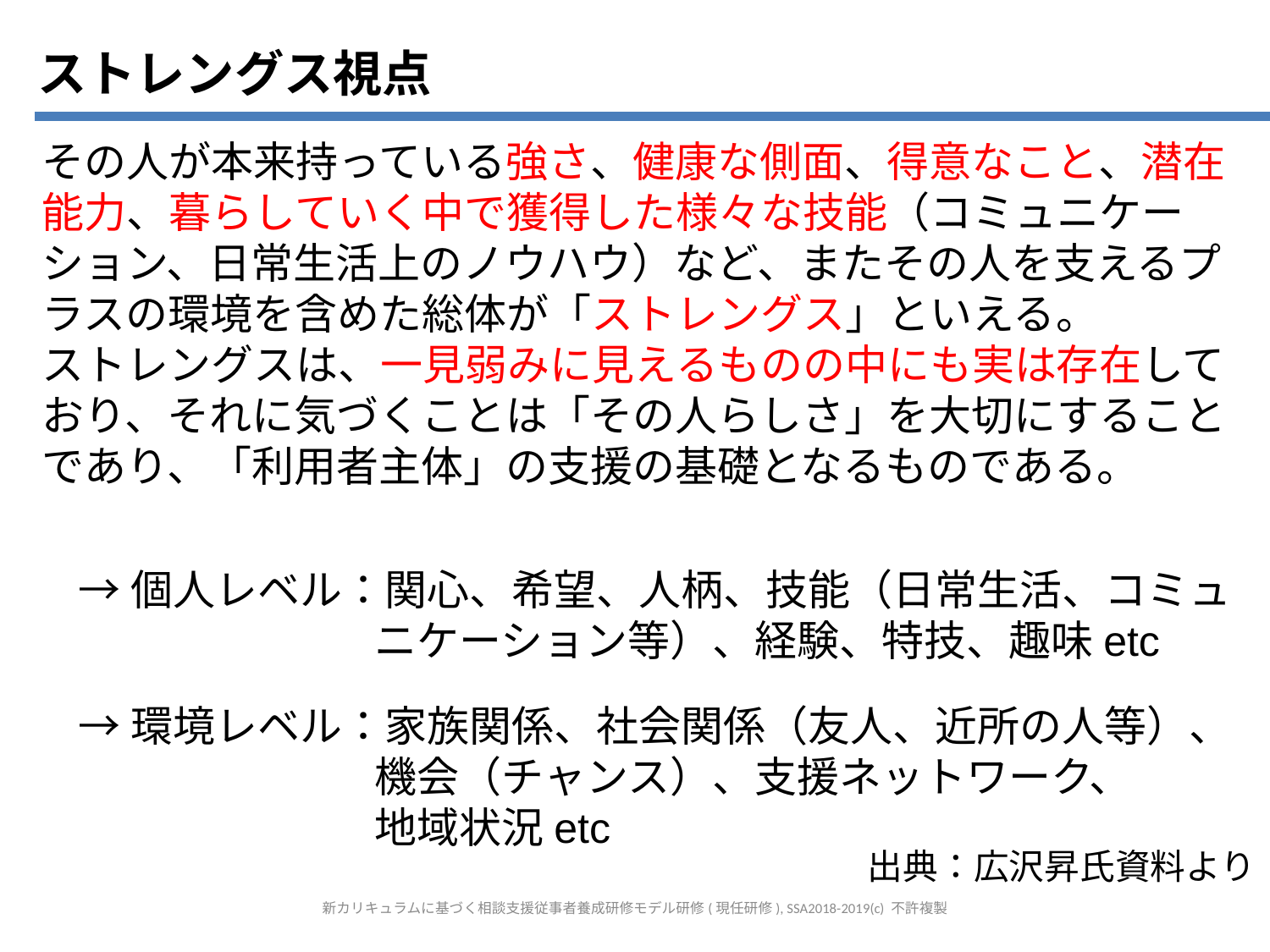

ストレングス視点
その人が本来持っている強さ、健康な側面、得意なこと、潜在能力、暮らしていく中で獲得した様々な技能（コミュニケーション、日常生活上のノウハウ）など、またその人を支えるプラスの環境を含めた総体が「ストレングス」といえる。
ストレングスは、一見弱みに見えるものの中にも実は存在しており、それに気づくことは「その人らしさ」を大切にすることであり、「利用者主体」の支援の基礎となるものである。
→個人レベル：関心、希望、人柄、技能（日常生活、コミュ
　　　　　　　ニケーション等）、経験、特技、趣味etc
→環境レベル：家族関係、社会関係（友人、近所の人等）、
　　　　　　　機会（チャンス）、支援ネットワーク、
　　　　　　　地域状況etc
出典：広沢昇氏資料より
新カリキュラムに基づく相談支援従事者養成研修モデル研修(現任研修), SSA2018-2019(c) 不許複製